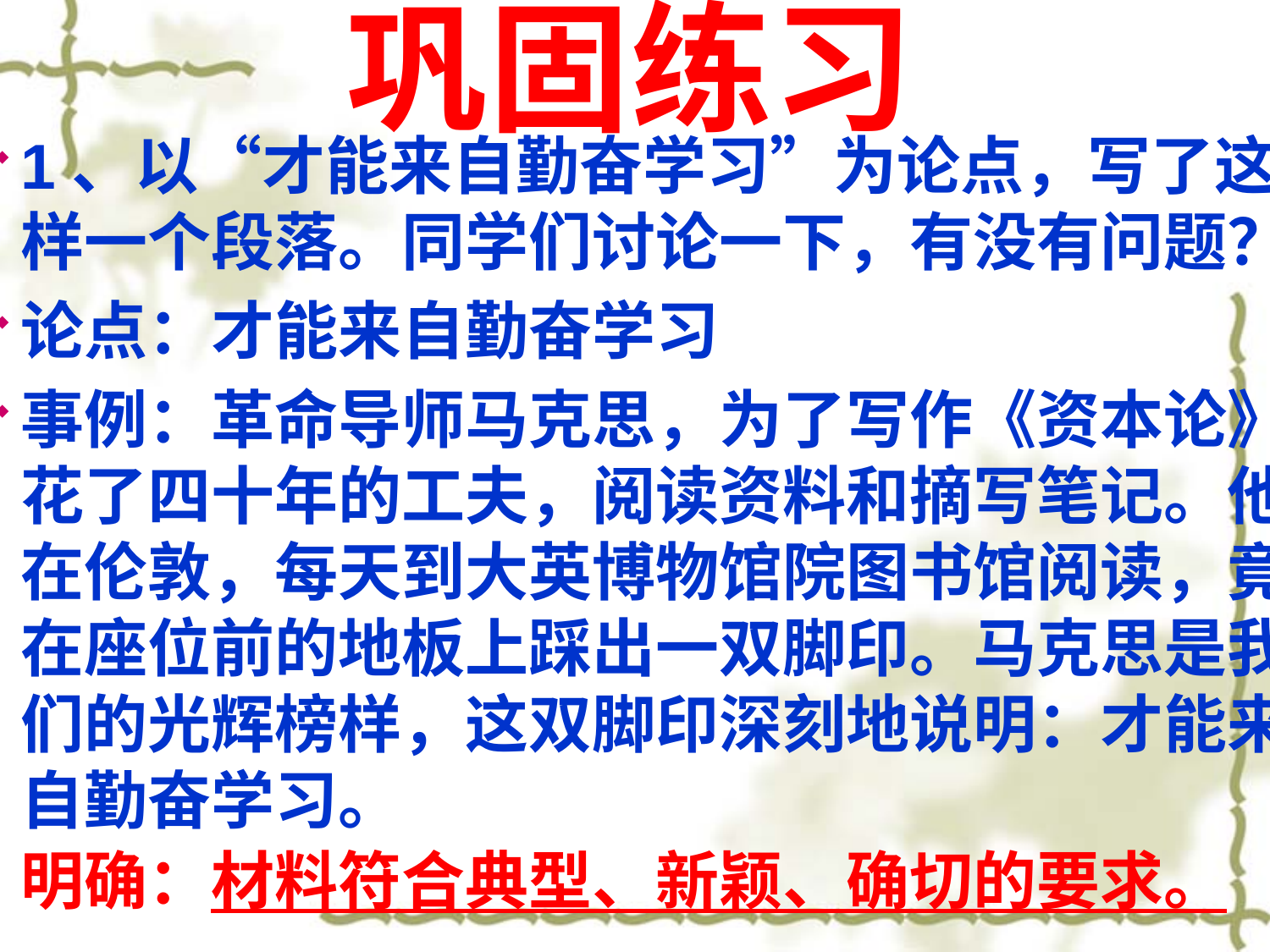

# 巩固练习
1、以“才能来自勤奋学习”为论点，写了这样一个段落。同学们讨论一下，有没有问题？
论点：才能来自勤奋学习
事例：革命导师马克思，为了写作《资本论》，花了四十年的工夫，阅读资料和摘写笔记。他在伦敦，每天到大英博物馆院图书馆阅读，竟在座位前的地板上踩出一双脚印。马克思是我们的光辉榜样，这双脚印深刻地说明：才能来自勤奋学习。

明确：材料符合典型、新颖、确切的要求。